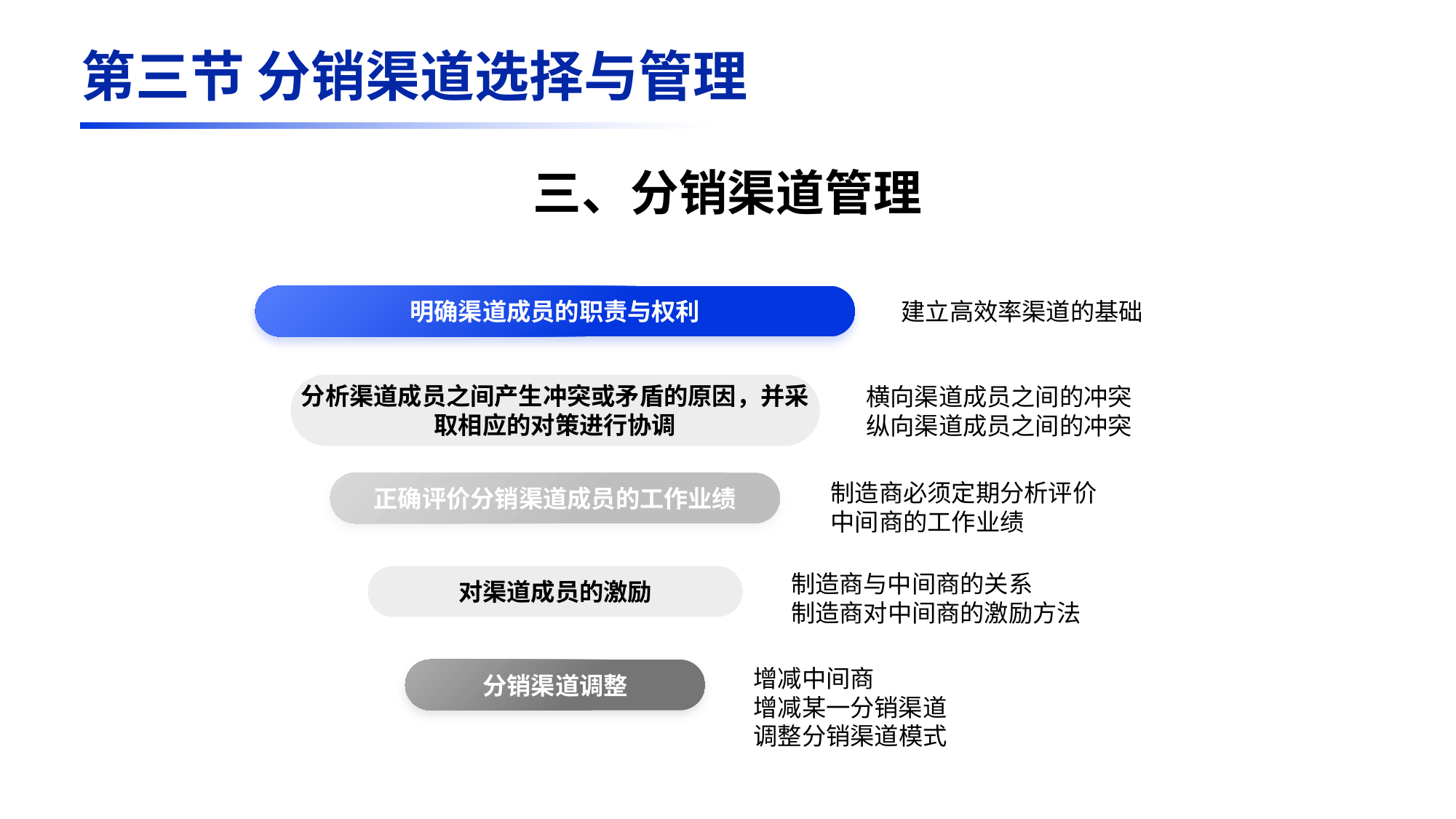

第三节 分销渠道选择与管理
三、分销渠道管理
明确渠道成员的职责与权利
分析渠道成员之间产生冲突或矛盾的原因，并采取相应的对策进行协调
正确评价分销渠道成员的工作业绩
对渠道成员的激励
分销渠道调整
建立高效率渠道的基础
横向渠道成员之间的冲突
纵向渠道成员之间的冲突
制造商必须定期分析评价中间商的工作业绩
制造商与中间商的关系
制造商对中间商的激励方法
增减中间商
增减某一分销渠道
调整分销渠道模式